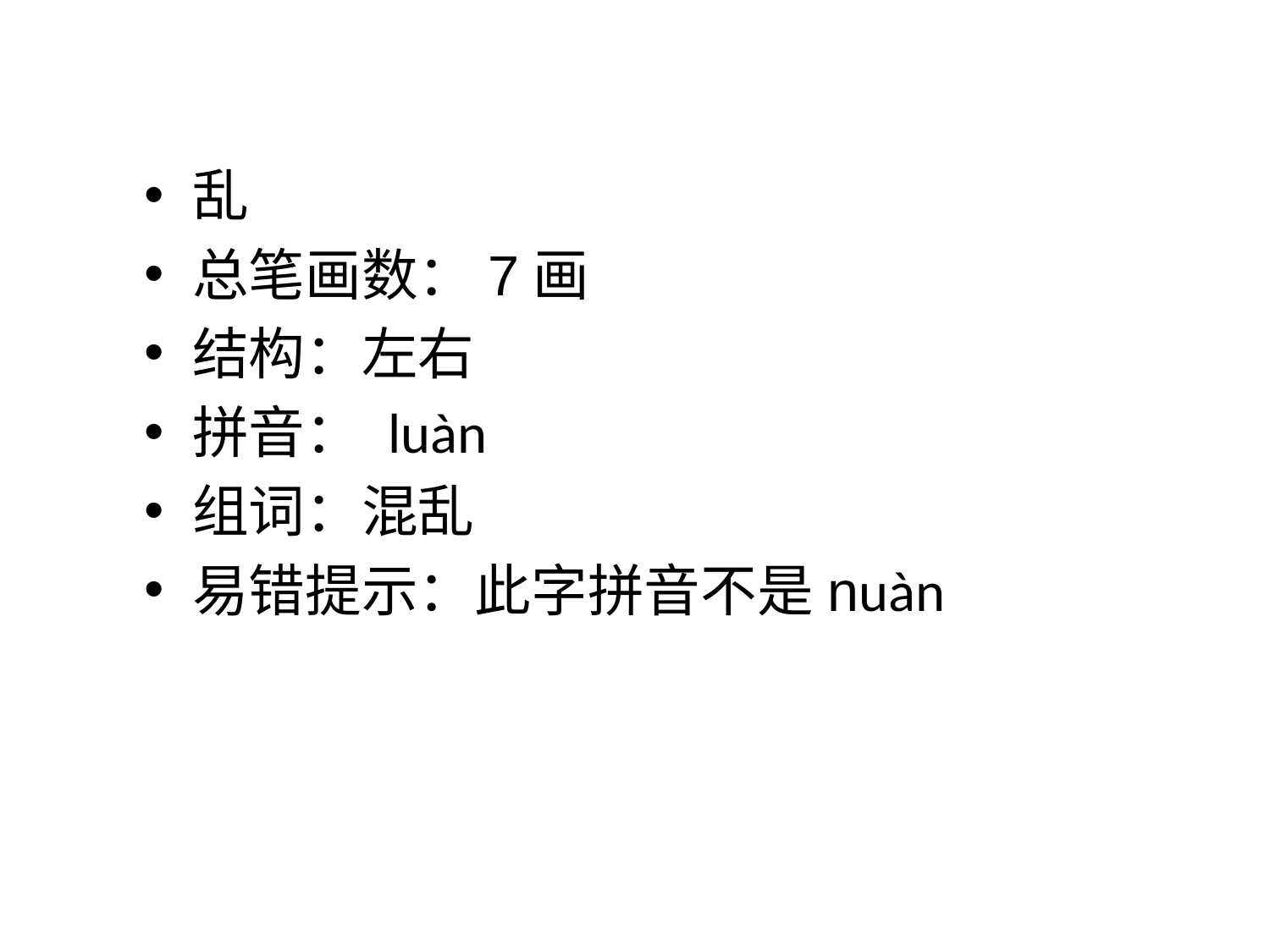

乱
总笔画数：7画
结构：左右
拼音： luàn
组词：混乱
易错提示：此字拼音不是nuàn